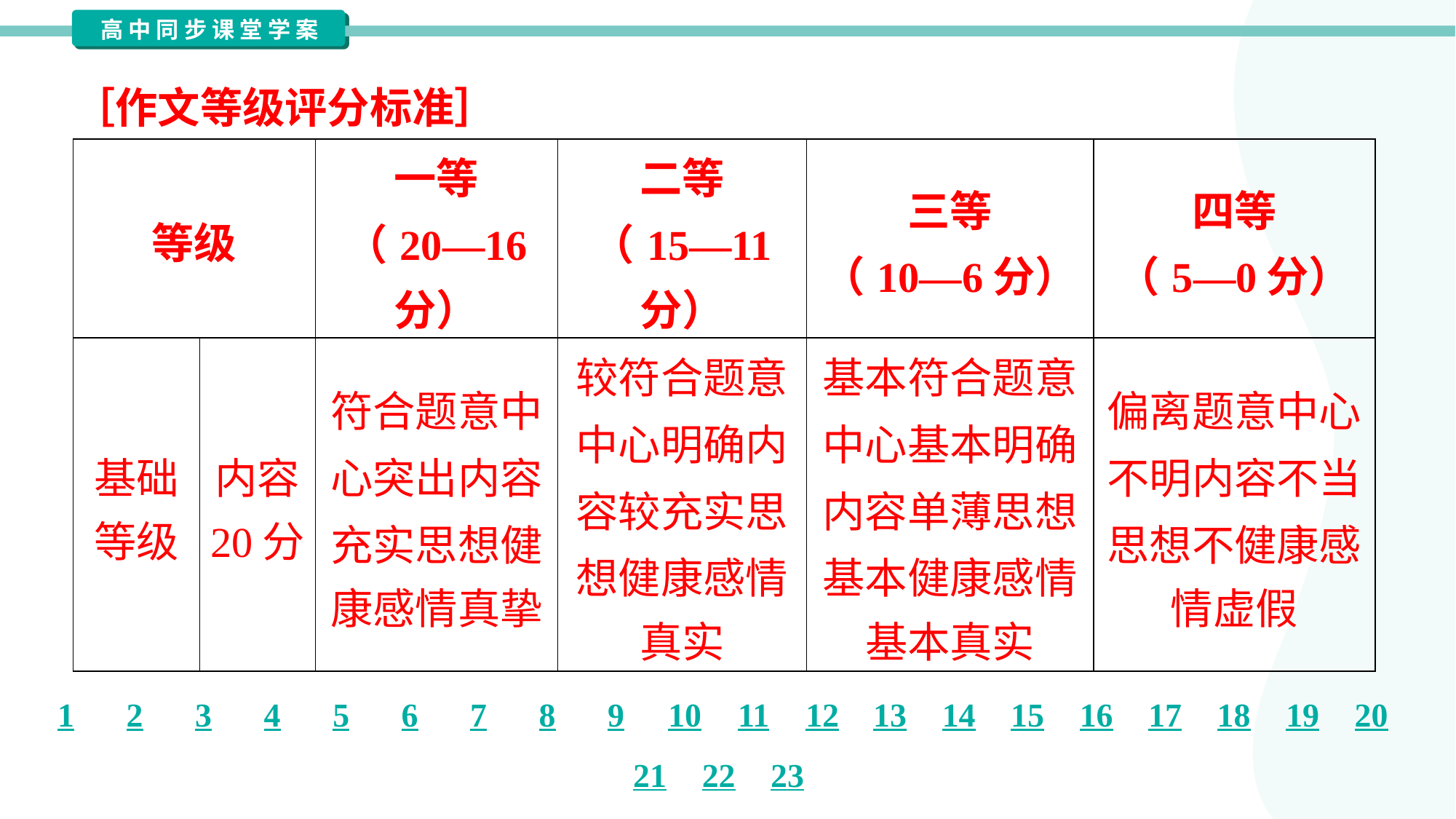

［作文等级评分标准］
| 等级 |  | 一等 （20—16 分） | 二等 （15—11 分） | 三等 （10—6分） | 四等 （5—0分） |
| --- | --- | --- | --- | --- | --- |
| 基础 等级 | 内容 20分 | 符合题意中 心突出内容 充实思想健 康感情真挚 | 较符合题意 中心明确内 容较充实思 想健康感情 真实 | 基本符合题意 中心基本明确 内容单薄思想 基本健康感情 基本真实 | 偏离题意中心 不明内容不当 思想不健康感 情虚假 |